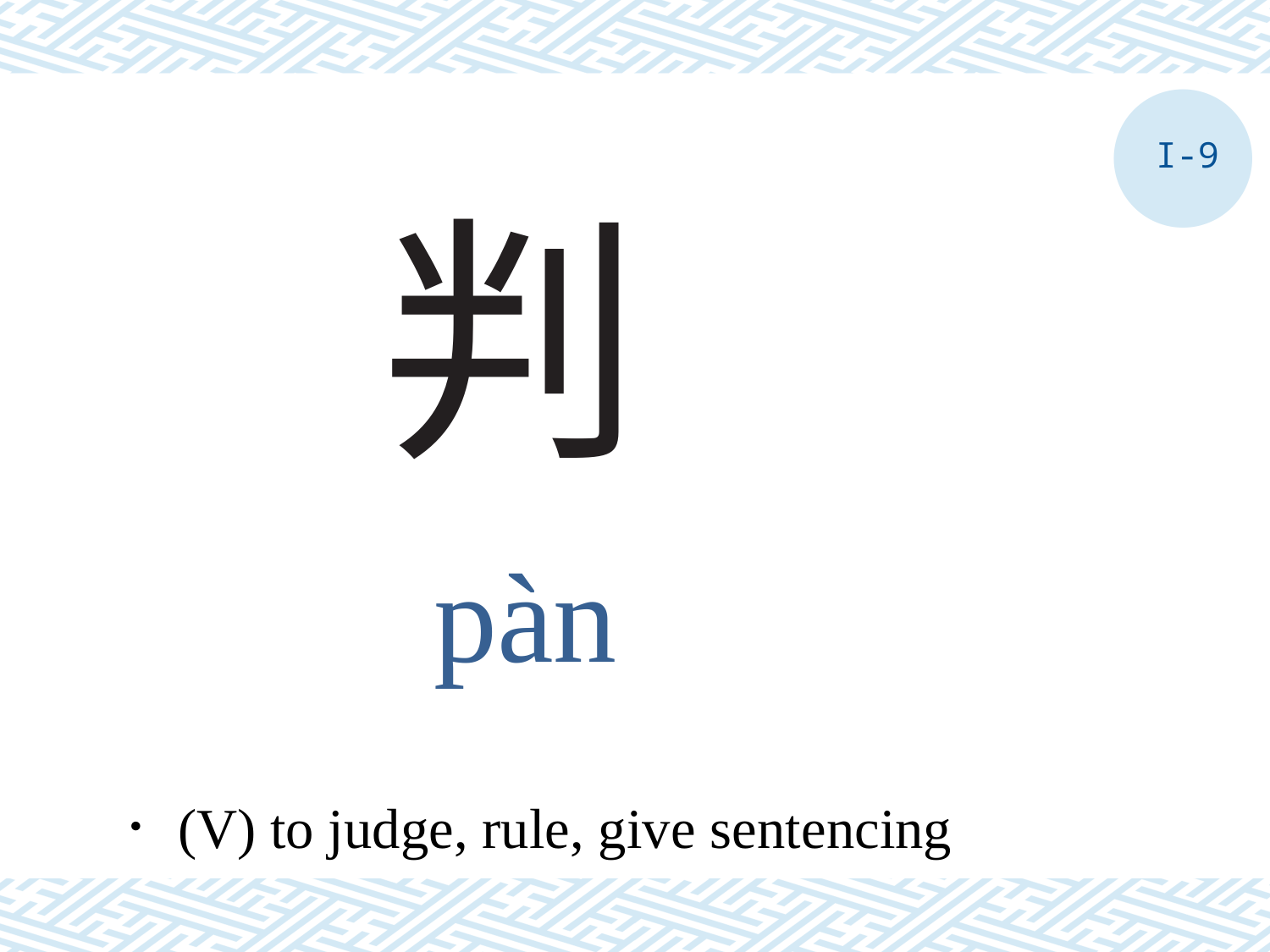

I-9

# 判
pàn
．(V) to judge, rule, give sentencing